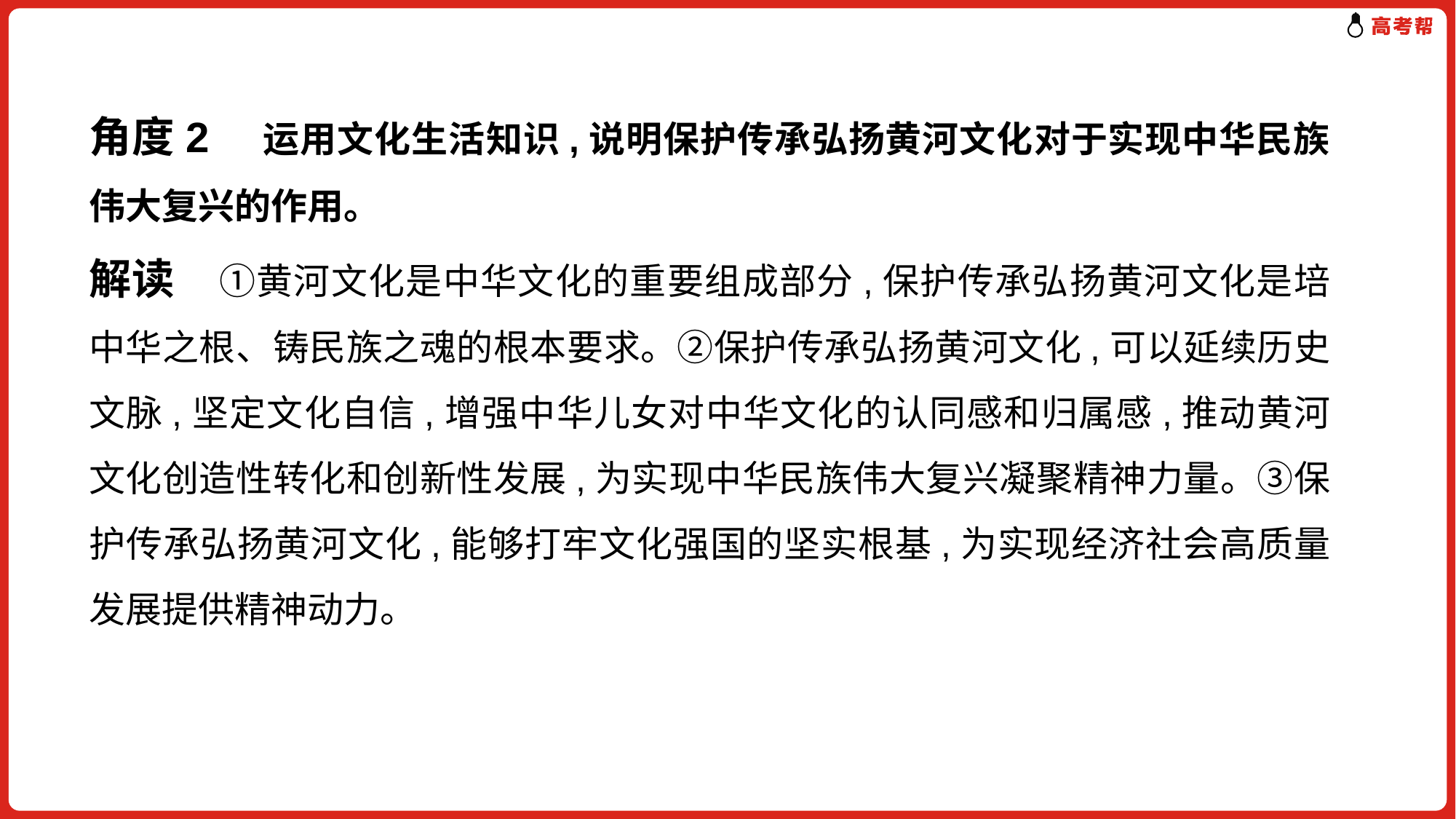

角度2　运用文化生活知识,说明保护传承弘扬黄河文化对于实现中华民族伟大复兴的作用。
解读　①黄河文化是中华文化的重要组成部分,保护传承弘扬黄河文化是培中华之根、铸民族之魂的根本要求。②保护传承弘扬黄河文化,可以延续历史文脉,坚定文化自信,增强中华儿女对中华文化的认同感和归属感,推动黄河文化创造性转化和创新性发展,为实现中华民族伟大复兴凝聚精神力量。③保护传承弘扬黄河文化,能够打牢文化强国的坚实根基,为实现经济社会高质量发展提供精神动力。